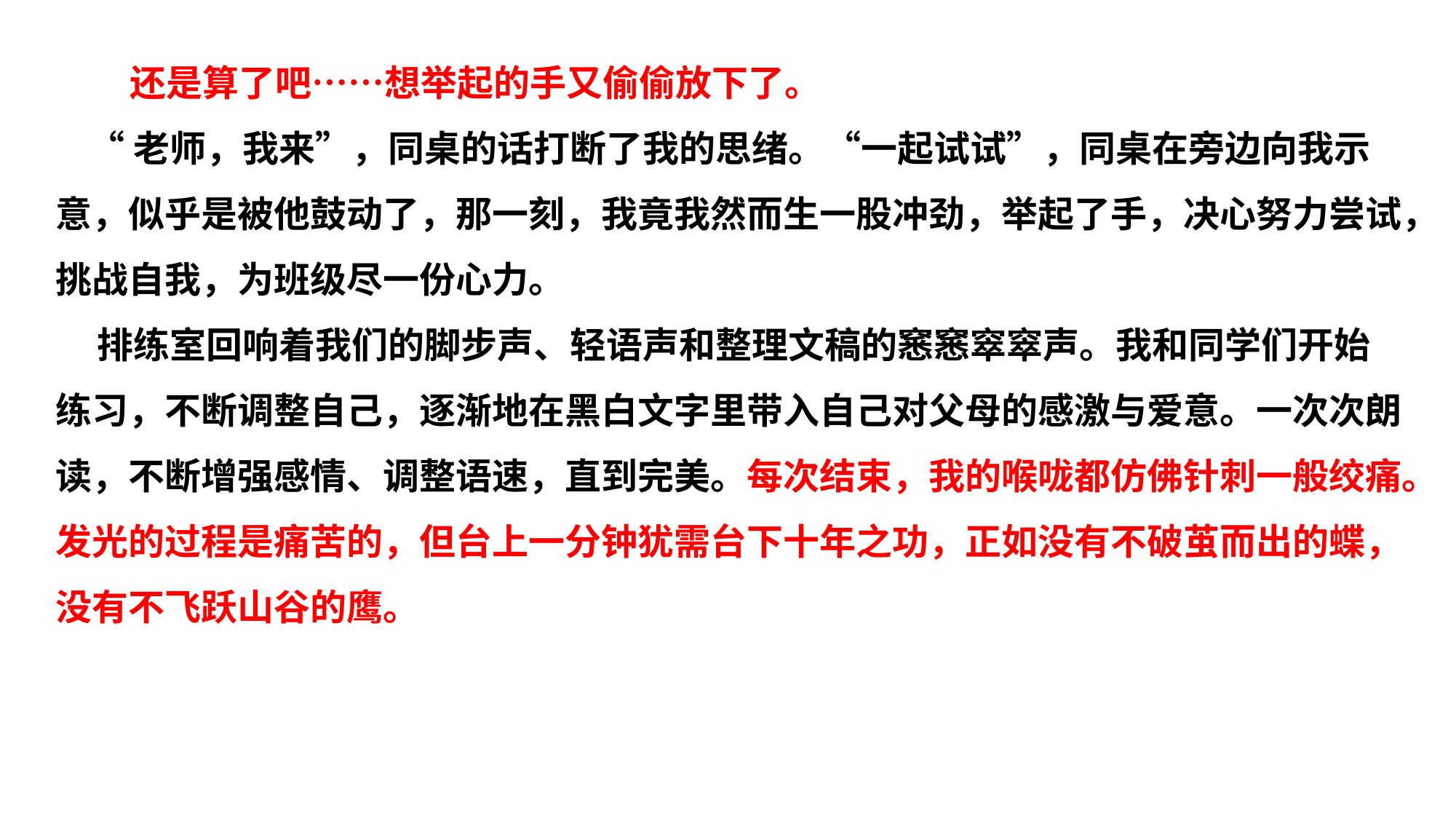

还是算了吧……想举起的手又偷偷放下了。
    “老师，我来”，同桌的话打断了我的思绪。“一起试试”，同桌在旁边向我示意，似乎是被他鼓动了，那一刻，我竟我然而生一股冲劲，举起了手，决心努力尝试，挑战自我，为班级尽一份心力。
    排练室回响着我们的脚步声、轻语声和整理文稿的窸窸窣窣声。我和同学们开始练习，不断调整自己，逐渐地在黑白文字里带入自己对父母的感激与爱意。一次次朗读，不断增强感情、调整语速，直到完美。每次结束，我的喉咙都仿佛针刺一般绞痛。发光的过程是痛苦的，但台上一分钟犹需台下十年之功，正如没有不破茧而出的蝶，没有不飞跃山谷的鹰。